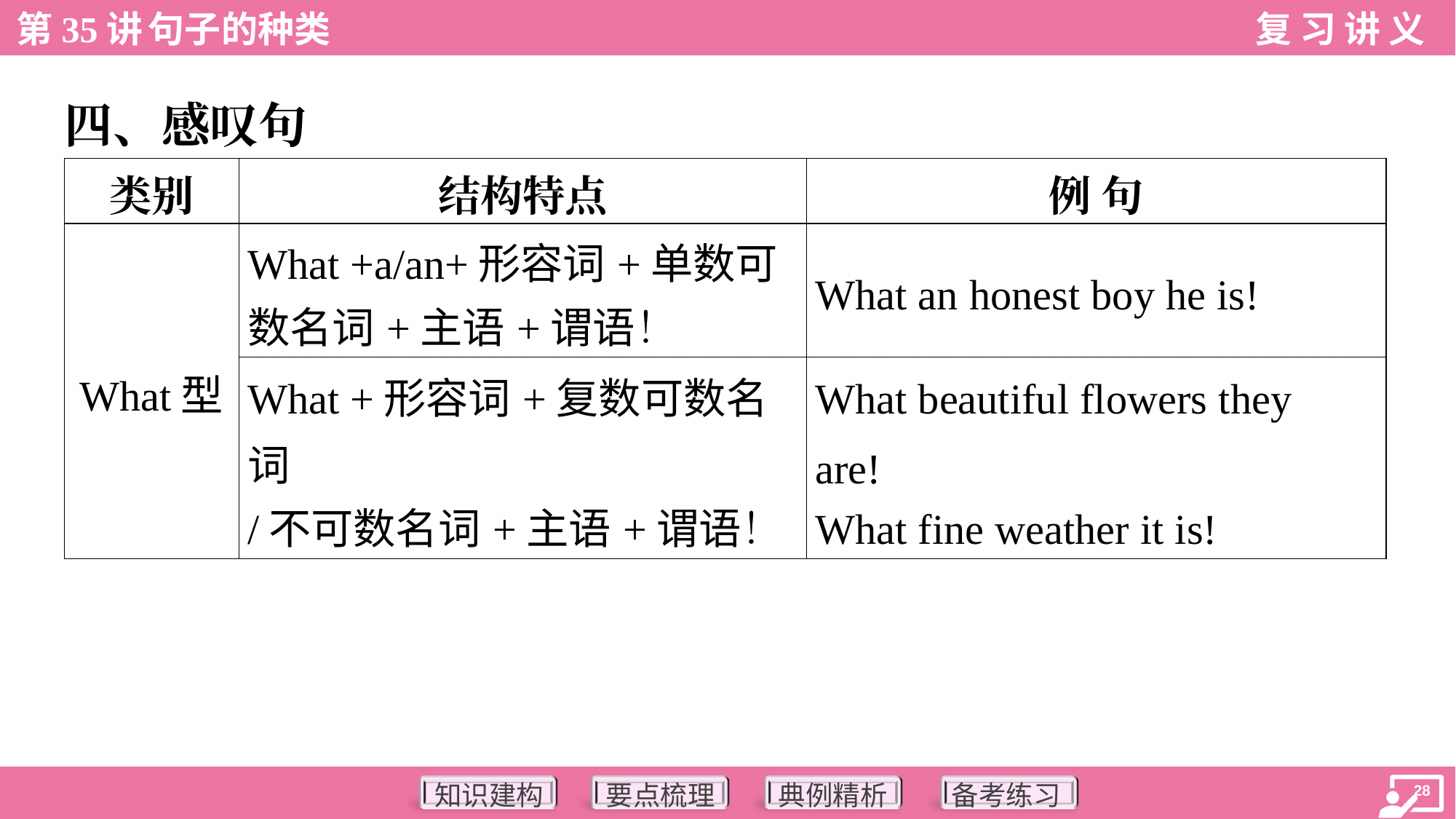

四、感叹句
| 类别 | 结构特点 | 例 句 |
| --- | --- | --- |
| What型 | What +a/an+形容词+单数可 数名词+主语+谓语！ | What an honest boy he is! |
|  | What +形容词+复数可数名词 /不可数名词+主语+谓语！ | What beautiful flowers they are! What fine weather it is! |